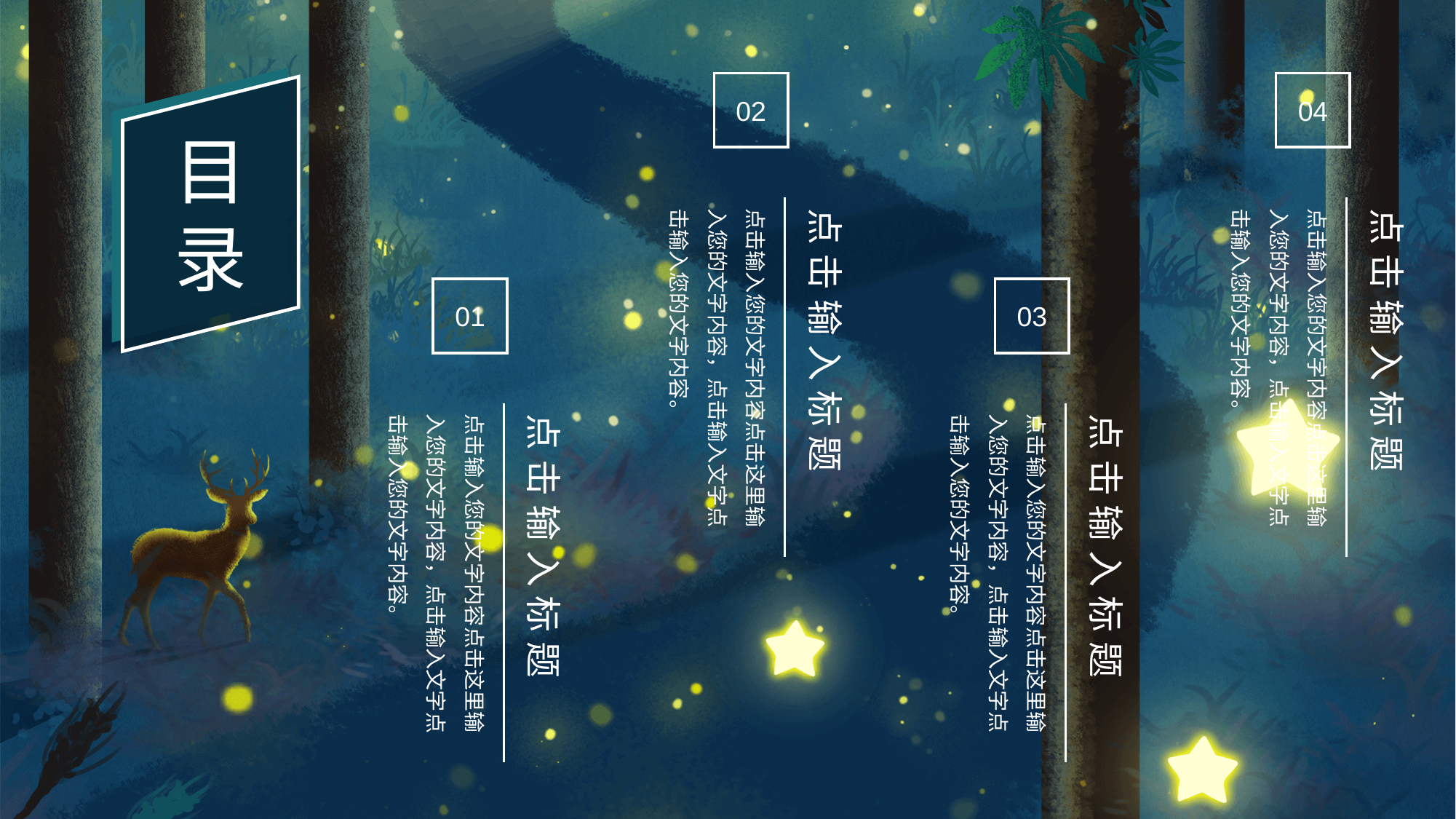

目录
02
点击输入您的文字内容点击这里输入您的文字内容，点击输入文字点 击输入您的文字内容。
点击输入标题
04
点击输入您的文字内容点击这里输入您的文字内容，点击输入文字点 击输入您的文字内容。
点击输入标题
01
点击输入您的文字内容点击这里输入您的文字内容，点击输入文字点 击输入您的文字内容。
点击输入标题
03
点击输入您的文字内容点击这里输入您的文字内容，点击输入文字点 击输入您的文字内容。
点击输入标题